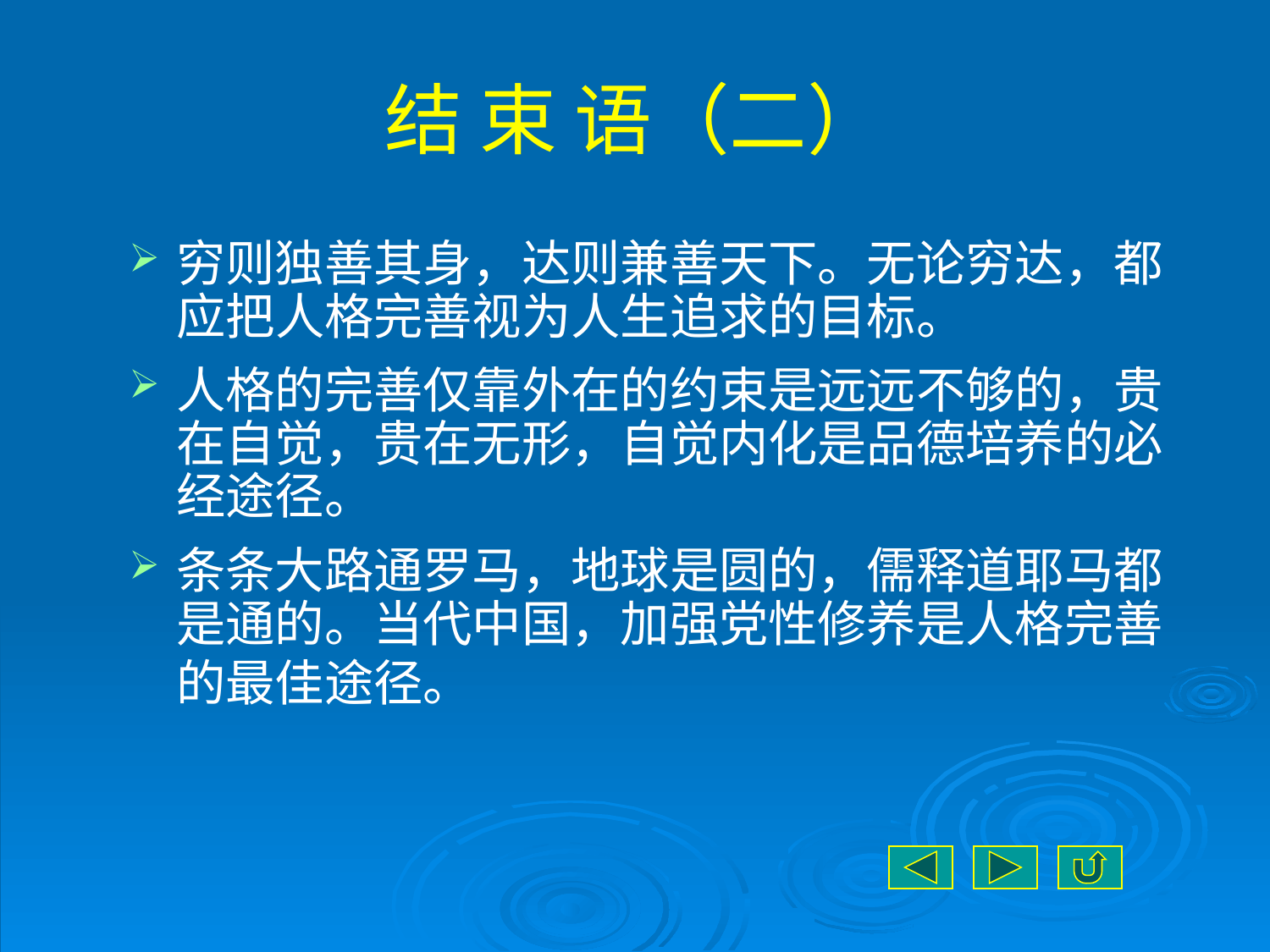

# 结 束 语（二）
穷则独善其身，达则兼善天下。无论穷达，都应把人格完善视为人生追求的目标。
人格的完善仅靠外在的约束是远远不够的，贵在自觉，贵在无形，自觉内化是品德培养的必经途径。
条条大路通罗马，地球是圆的，儒释道耶马都是通的。当代中国，加强党性修养是人格完善的最佳途径。